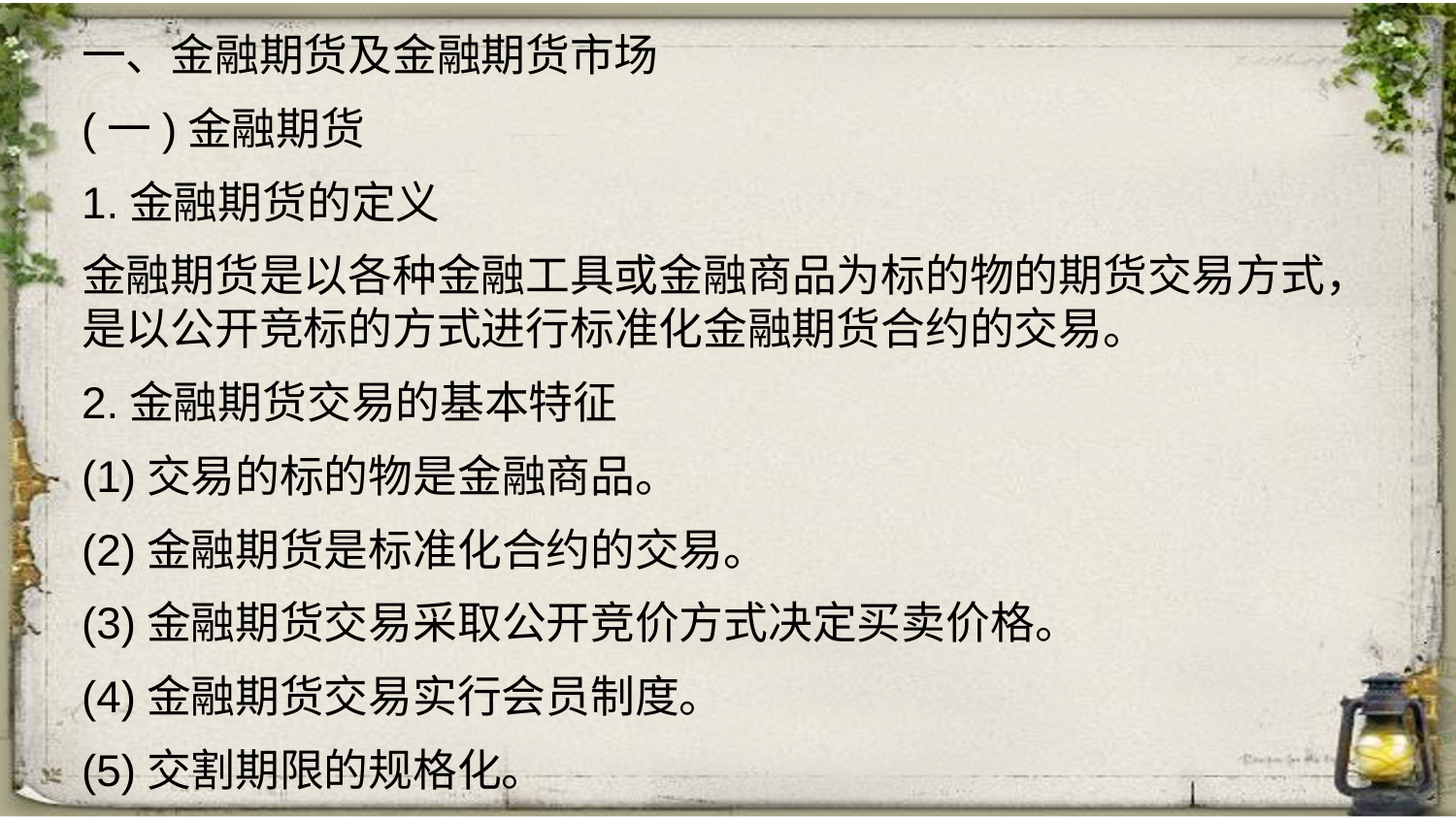

一、金融期货及金融期货市场
(一)金融期货
1.金融期货的定义
金融期货是以各种金融工具或金融商品为标的物的期货交易方式，是以公开竞标的方式进行标准化金融期货合约的交易。
2.金融期货交易的基本特征
(1)交易的标的物是金融商品。
(2)金融期货是标准化合约的交易。
(3)金融期货交易采取公开竞价方式决定买卖价格。
(4)金融期货交易实行会员制度。
(5)交割期限的规格化。